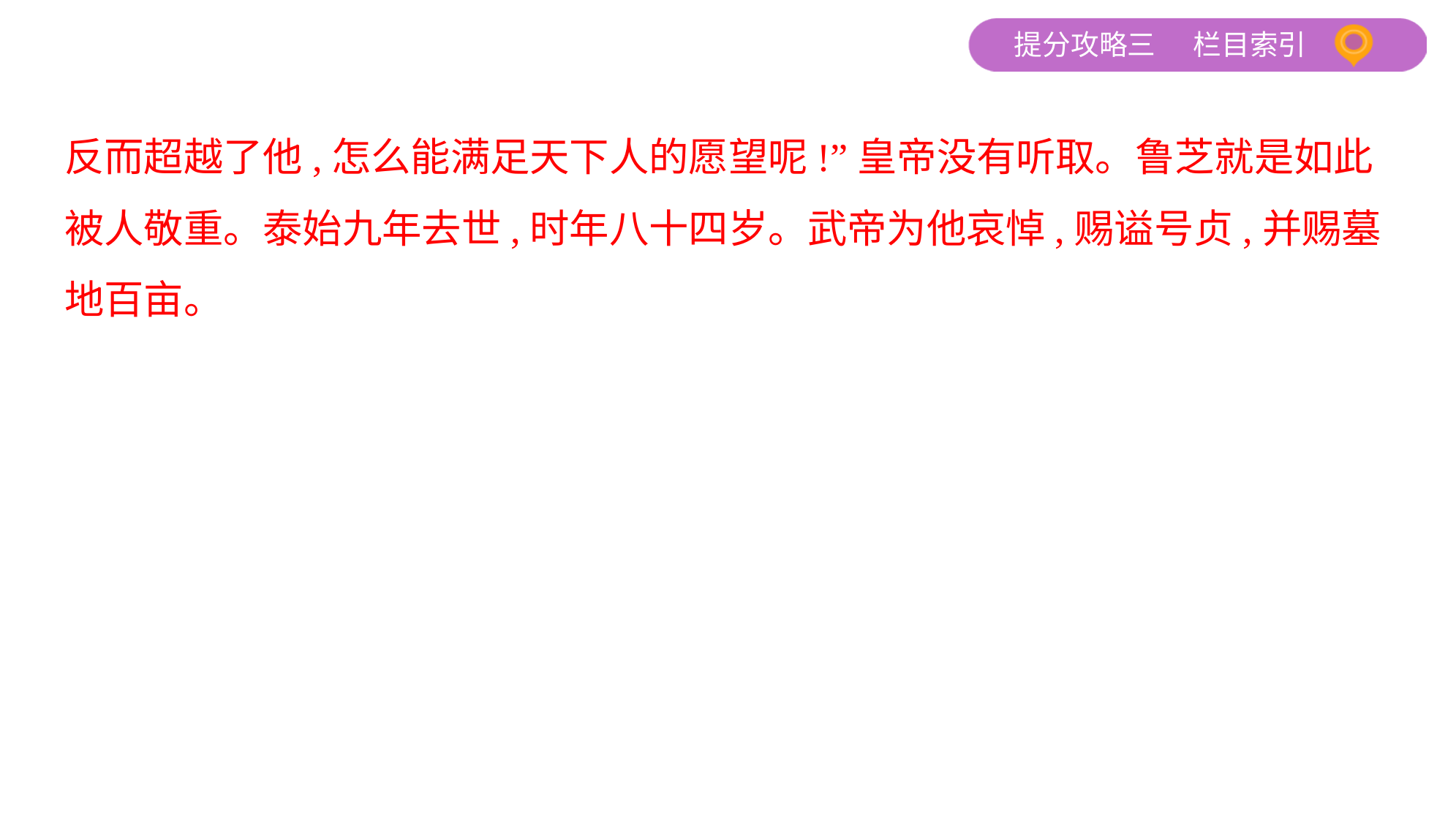

反而超越了他,怎么能满足天下人的愿望呢!”皇帝没有听取。鲁芝就是如此
被人敬重。泰始九年去世,时年八十四岁。武帝为他哀悼,赐谥号贞,并赐墓
地百亩。